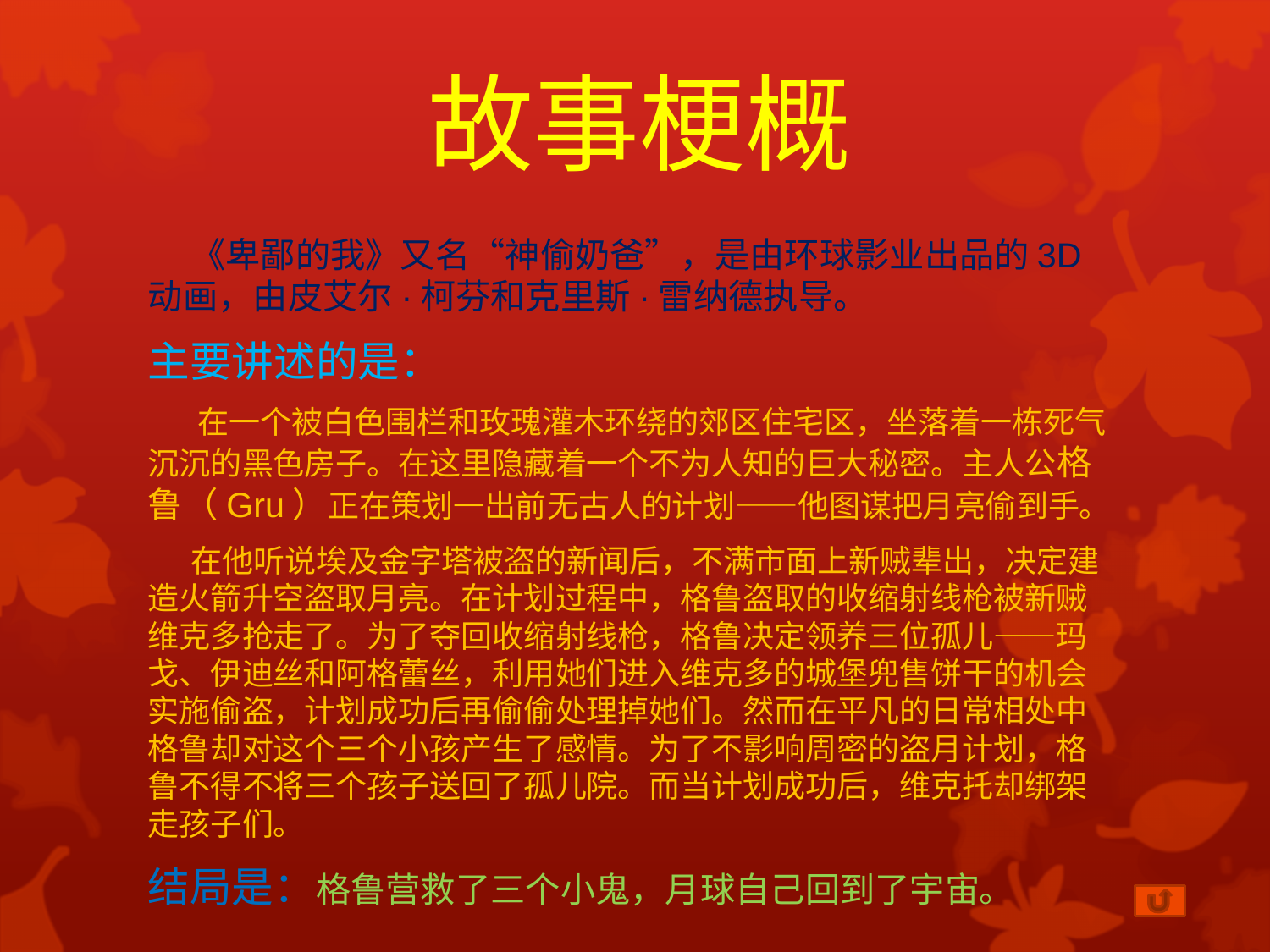

# 故事梗概
     《卑鄙的我》又名“神偷奶爸”，是由环球影业出品的3D动画，由皮艾尔·柯芬和克里斯·雷纳德执导。
主要讲述的是：
      在一个被白色围栏和玫瑰灌木环绕的郊区住宅区，坐落着一栋死气沉沉的黑色房子。在这里隐藏着一个不为人知的巨大秘密。主人公格鲁（Gru）正在策划一出前无古人的计划——他图谋把月亮偷到手。
     在他听说埃及金字塔被盗的新闻后，不满市面上新贼辈出，决定建造火箭升空盗取月亮。在计划过程中，格鲁盗取的收缩射线枪被新贼维克多抢走了。为了夺回收缩射线枪，格鲁决定领养三位孤儿——玛戈、伊迪丝和阿格蕾丝，利用她们进入维克多的城堡兜售饼干的机会实施偷盗，计划成功后再偷偷处理掉她们。然而在平凡的日常相处中格鲁却对这个三个小孩产生了感情。为了不影响周密的盗月计划，格鲁不得不将三个孩子送回了孤儿院。而当计划成功后，维克托却绑架走孩子们。
结局是：格鲁营救了三个小鬼，月球自己回到了宇宙。